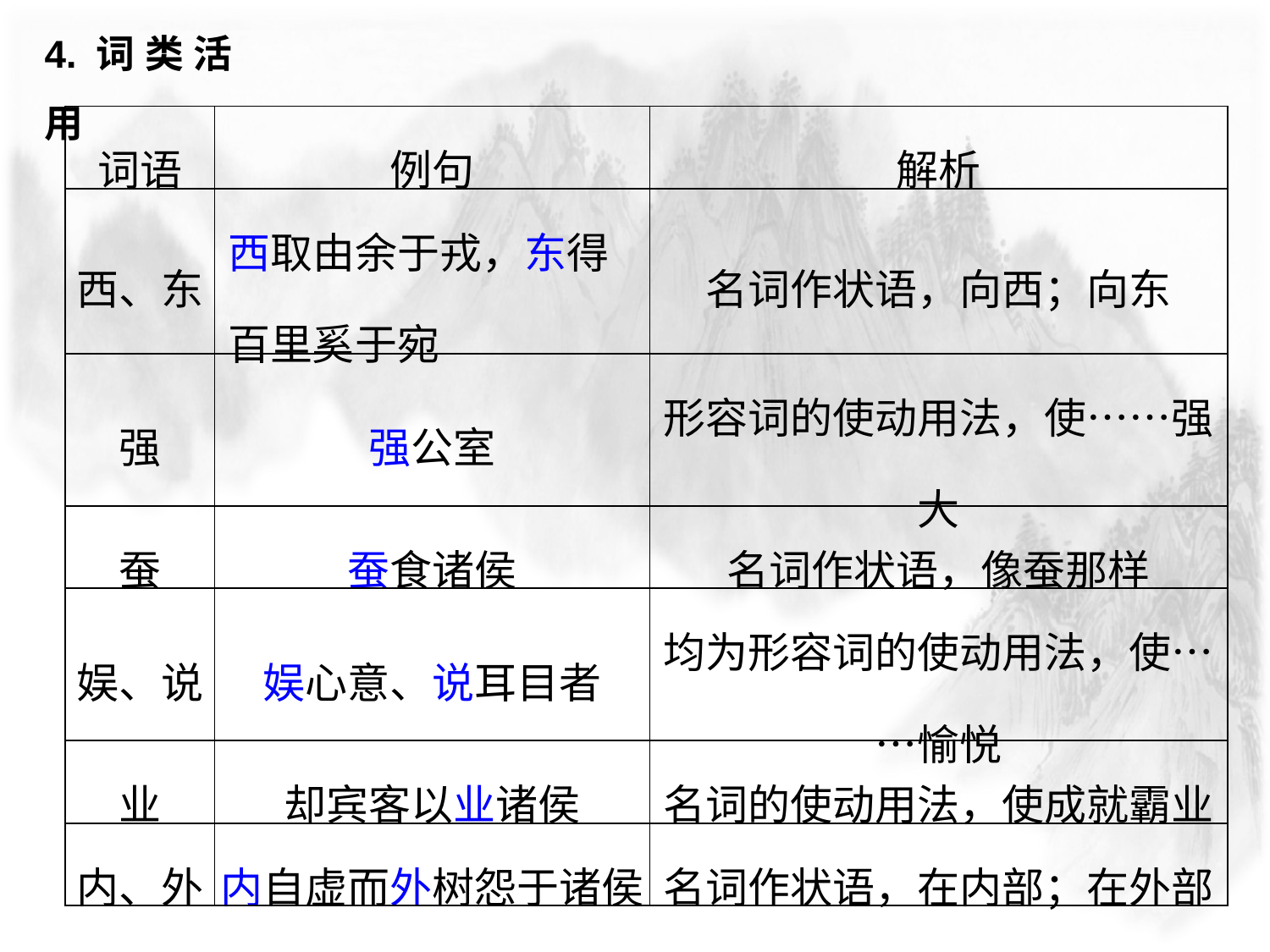

4.词类活用
| 词语 | 例句 | 解析 |
| --- | --- | --- |
| 西、东 | 西取由余于戎，东得百里奚于宛 | 名词作状语，向西；向东 |
| 强 | 强公室 | 形容词的使动用法，使……强大 |
| 蚕 | 蚕食诸侯 | 名词作状语，像蚕那样 |
| 娱、说 | 娱心意、说耳目者 | 均为形容词的使动用法，使……愉悦 |
| 业 | 却宾客以业诸侯 | 名词的使动用法，使成就霸业 |
| 内、外 | 内自虚而外树怨于诸侯 | 名词作状语，在内部；在外部 |